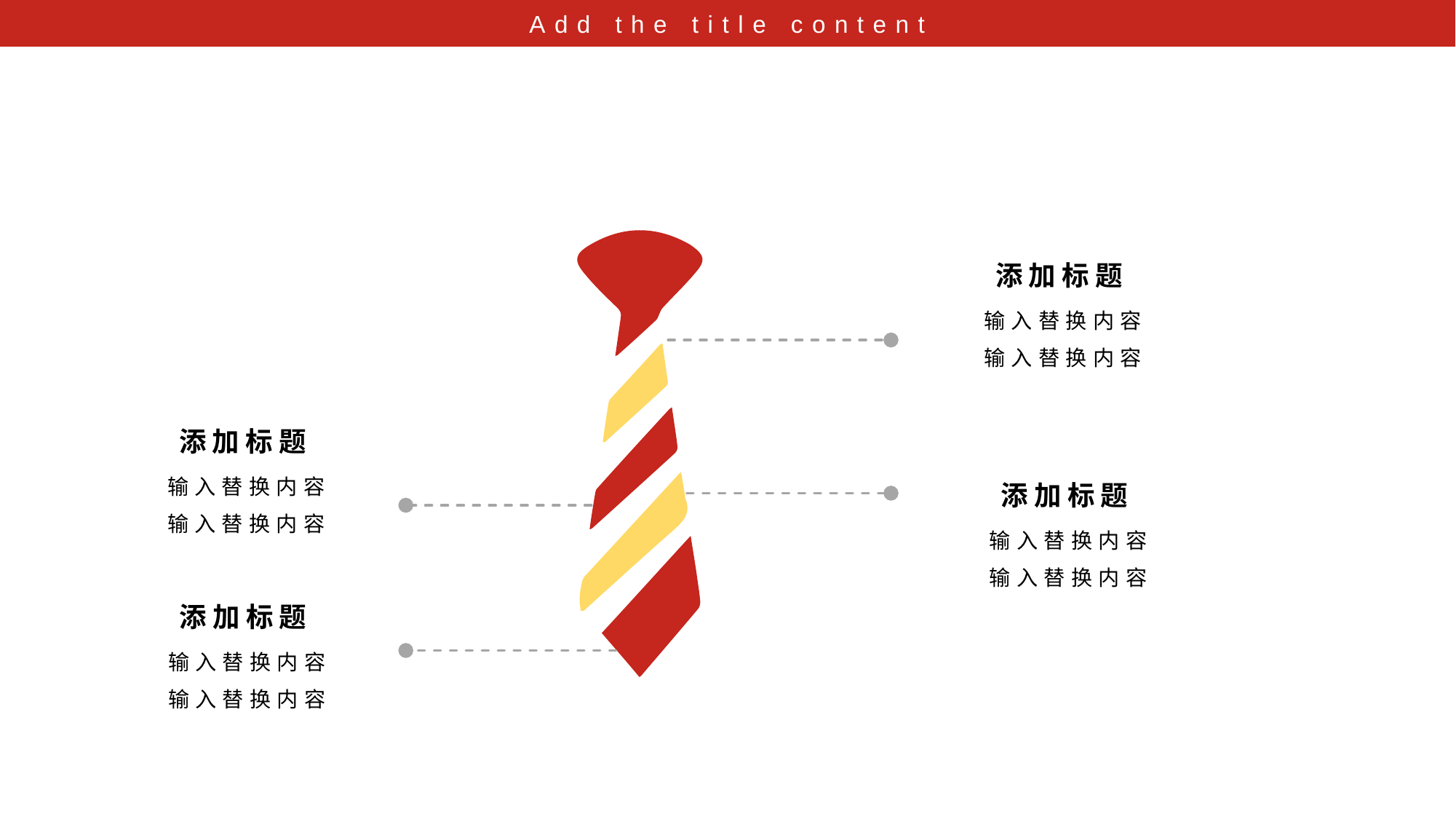

Add the title content

添加标题
输入替换内容
输入替换内容
添加标题
输入替换内容
输入替换内容
添加标题
输入替换内容
输入替换内容
添加标题
输入替换内容
输入替换内容